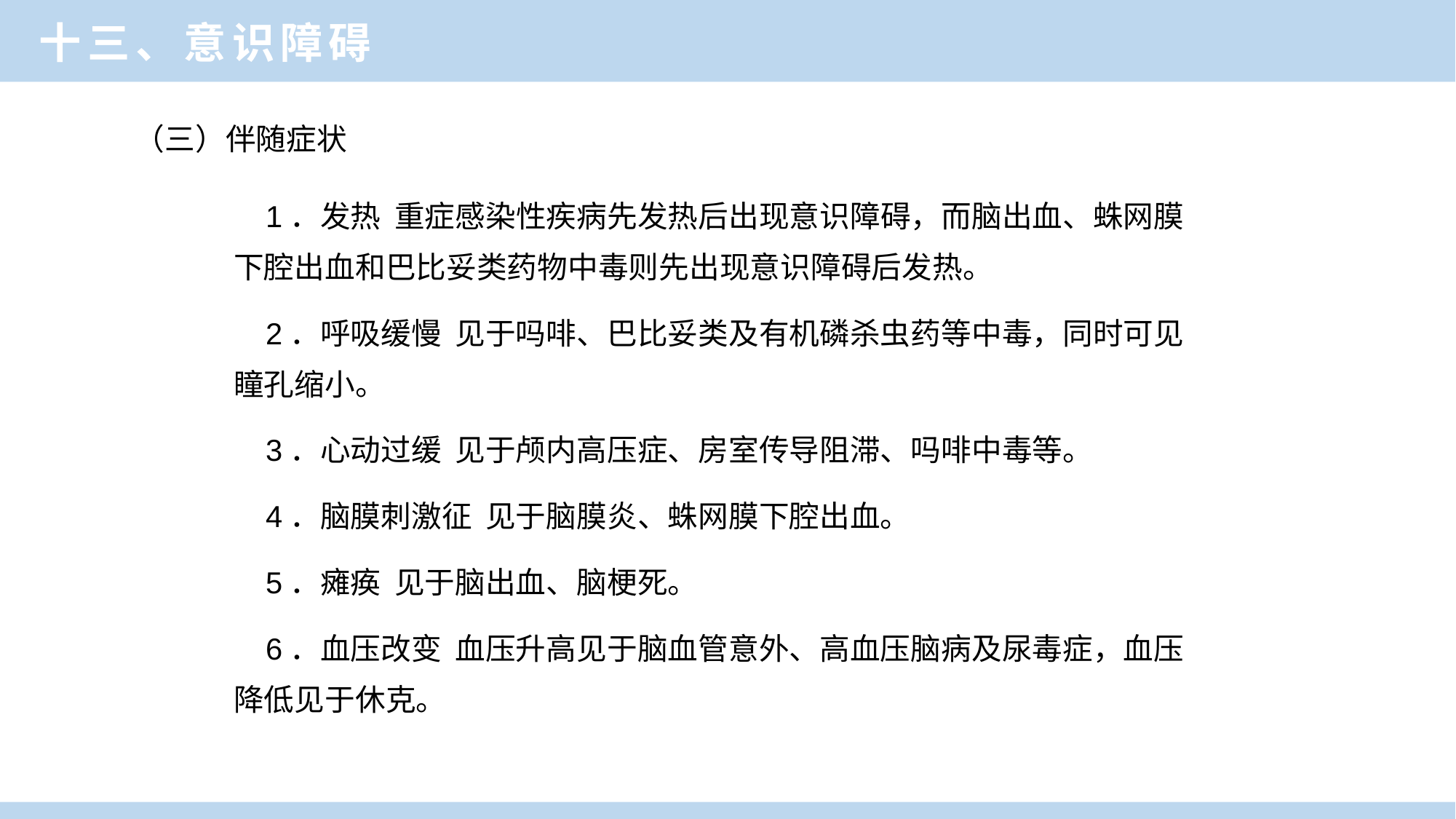

十三、意识障碍
（三）伴随症状
1．发热  重症感染性疾病先发热后出现意识障碍，而脑出血、蛛网膜下腔出血和巴比妥类药物中毒则先出现意识障碍后发热。
2．呼吸缓慢  见于吗啡、巴比妥类及有机磷杀虫药等中毒，同时可见瞳孔缩小。
3．心动过缓  见于颅内高压症、房室传导阻滞、吗啡中毒等。
4．脑膜刺激征  见于脑膜炎、蛛网膜下腔出血。
5．瘫痪  见于脑出血、脑梗死。
6．血压改变  血压升高见于脑血管意外、高血压脑病及尿毒症，血压降低见于休克。

临床医学概论